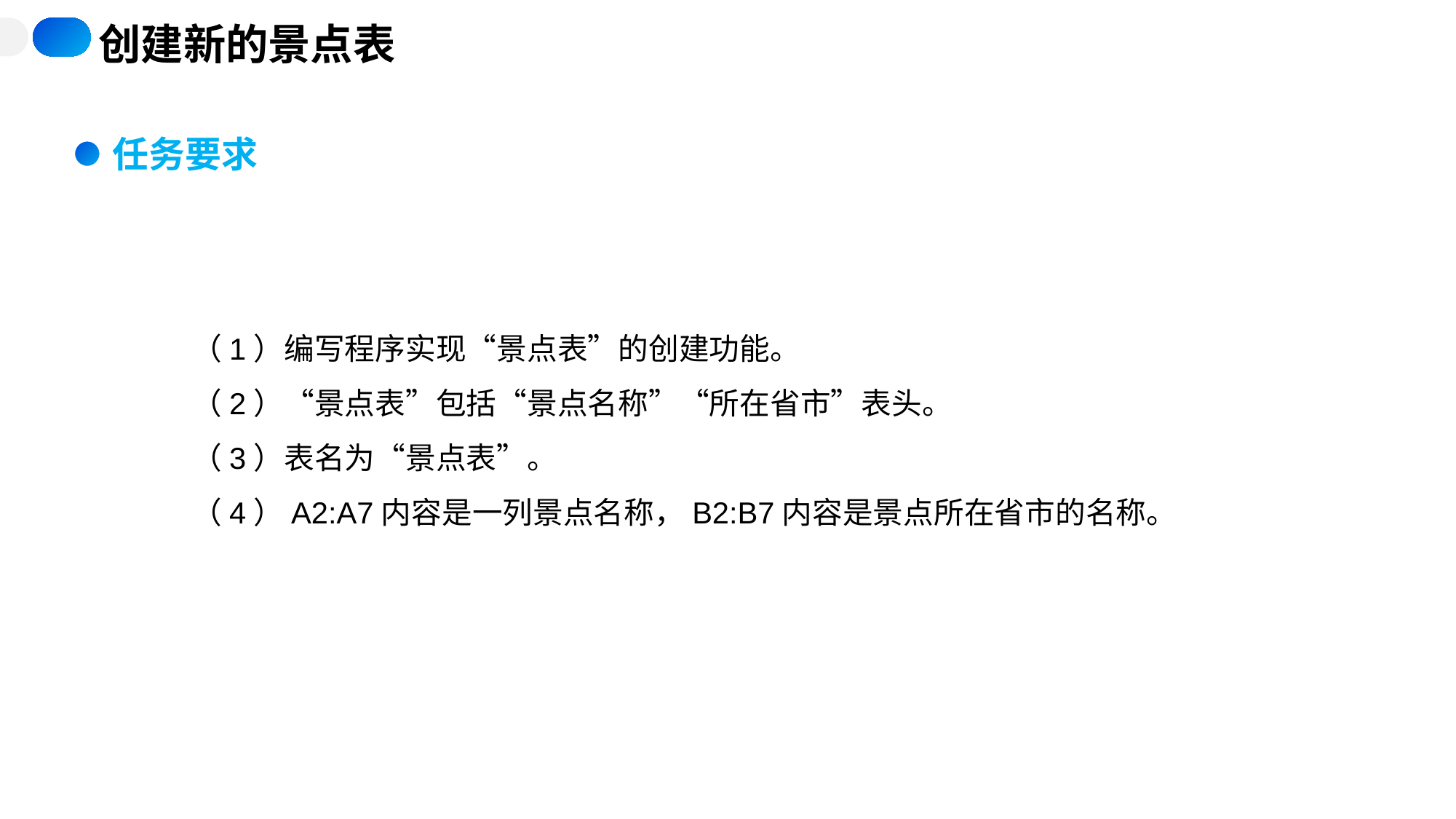

创建新的景点表
任务要求

（1）编写程序实现“景点表”的创建功能。
（2）“景点表”包括“景点名称”“所在省市”表头。
（3）表名为“景点表”。
（4）A2:A7内容是一列景点名称，B2:B7内容是景点所在省市的名称。